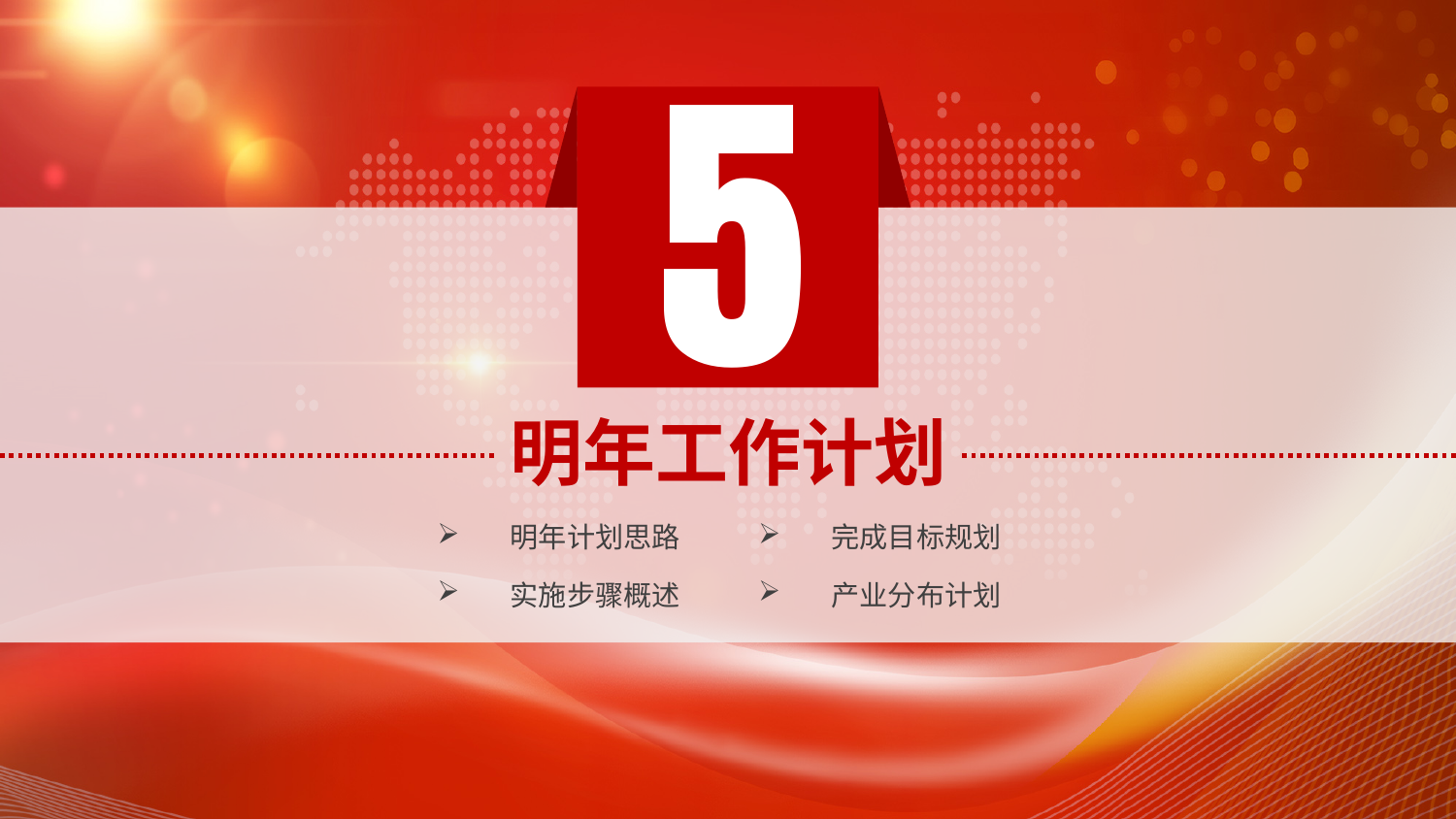

延迟符
5

明年工作计划
明年计划思路
完成目标规划
实施步骤概述
产业分布计划